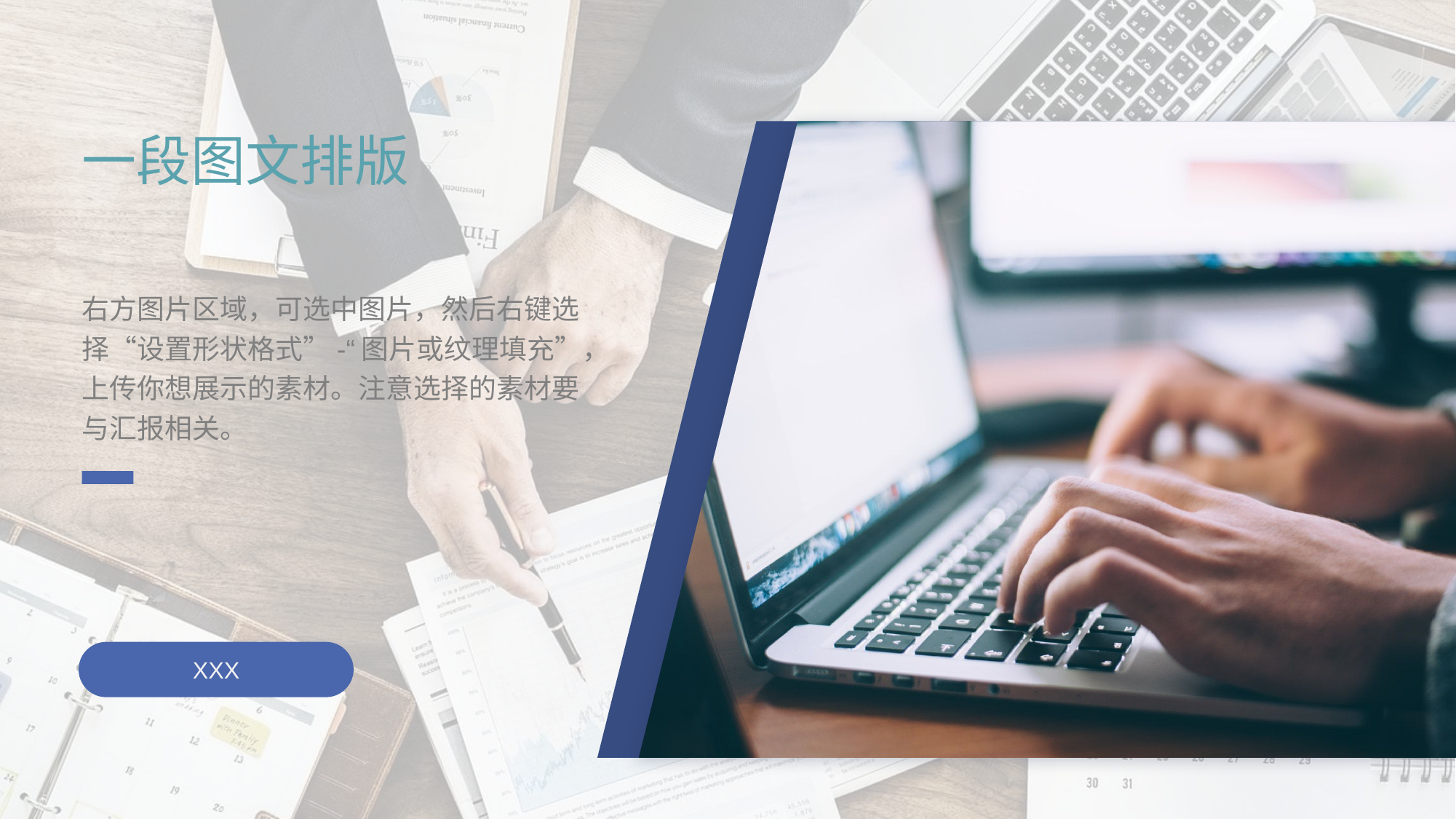

一段图文排版

右方图片区域，可选中图片，然后右键选择“设置形状格式”-“图片或纹理填充”，上传你想展示的素材。注意选择的素材要与汇报相关。

XXX